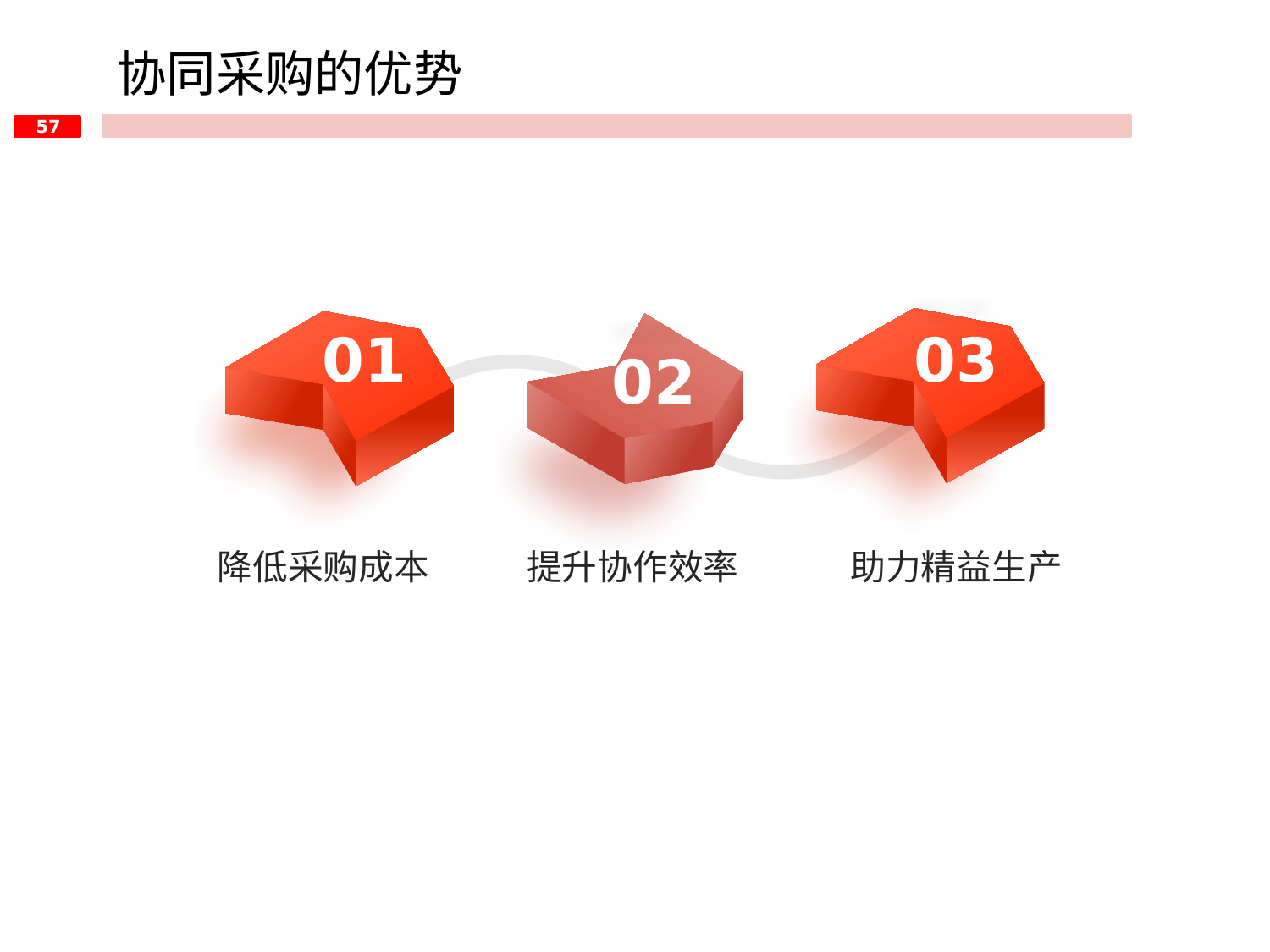

协同采购的优势
57

01
03
02

降低采购成本
提升协作效率
助力精益生产